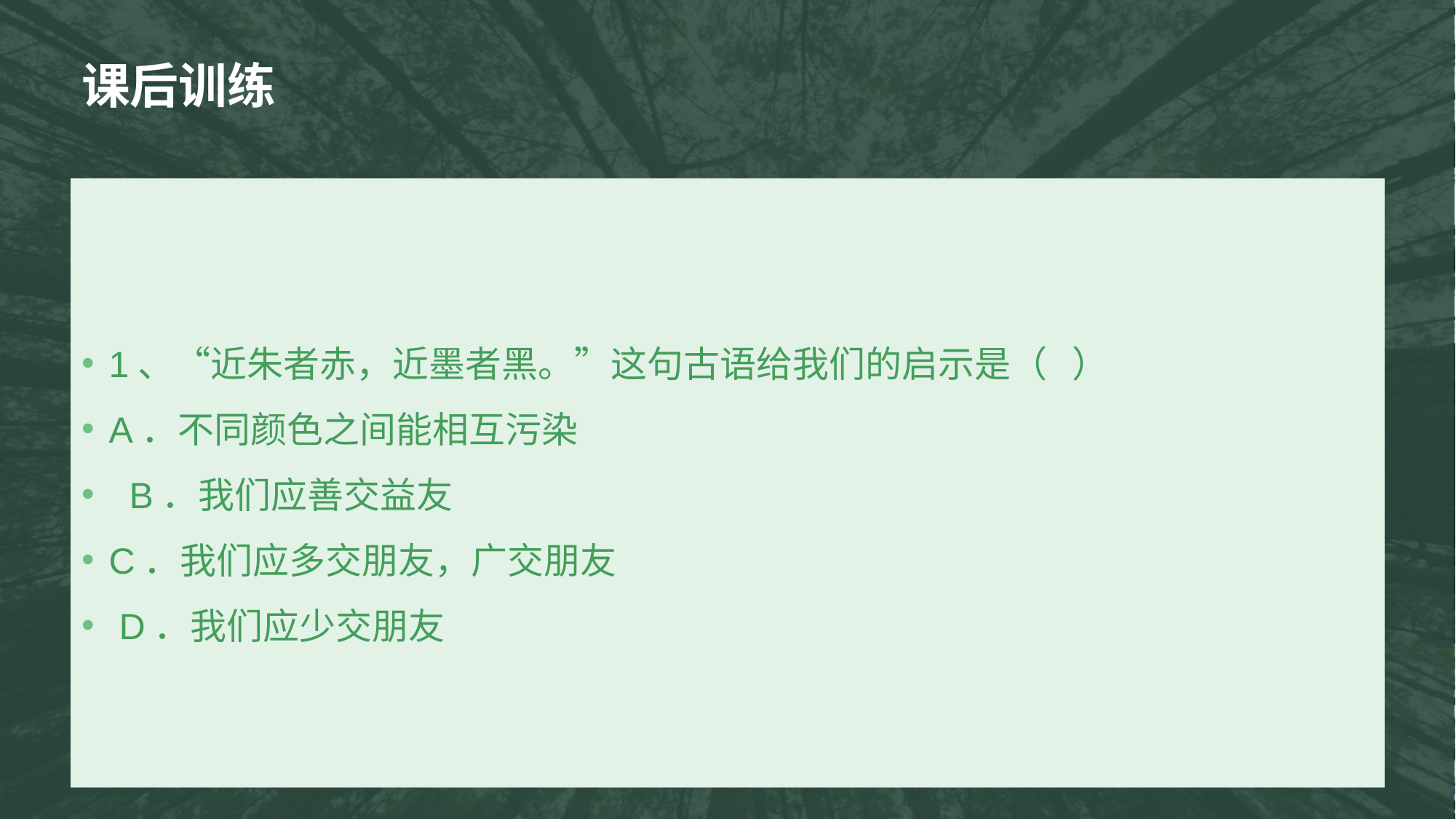

# 课后训练
1、“近朱者赤，近墨者黑。”这句古语给我们的启示是（   ）
A．不同颜色之间能相互污染
  B．我们应善交益友
C．我们应多交朋友，广交朋友
 D．我们应少交朋友